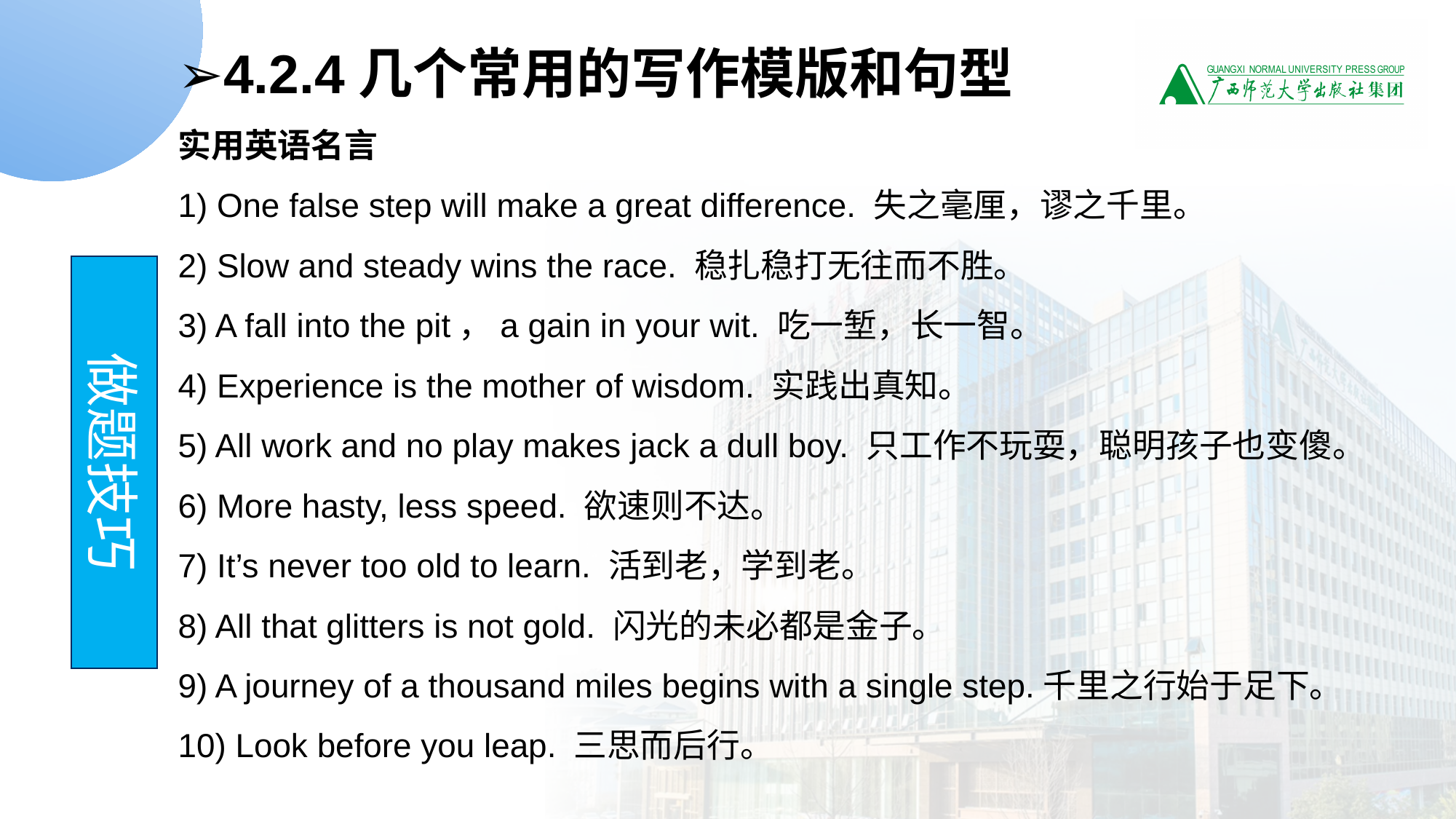

➢4.2.4几个常用的写作模版和句型
实用英语名言
1) One false step will make a great difference. 失之毫厘，谬之千里。
2) Slow and steady wins the race. 稳扎稳打无往而不胜。
3) A fall into the pit，a gain in your wit. 吃一堑，长一智。
4) Experience is the mother of wisdom. 实践出真知。
5) All work and no play makes jack a dull boy. 只工作不玩耍，聪明孩子也变傻。
6) More hasty, less speed. 欲速则不达。
7) It’s never too old to learn. 活到老，学到老。
8) All that glitters is not gold. 闪光的未必都是金子。
9) A journey of a thousand miles begins with a single step.千里之行始于足下。
10) Look before you leap. 三思而后行。
做题技巧